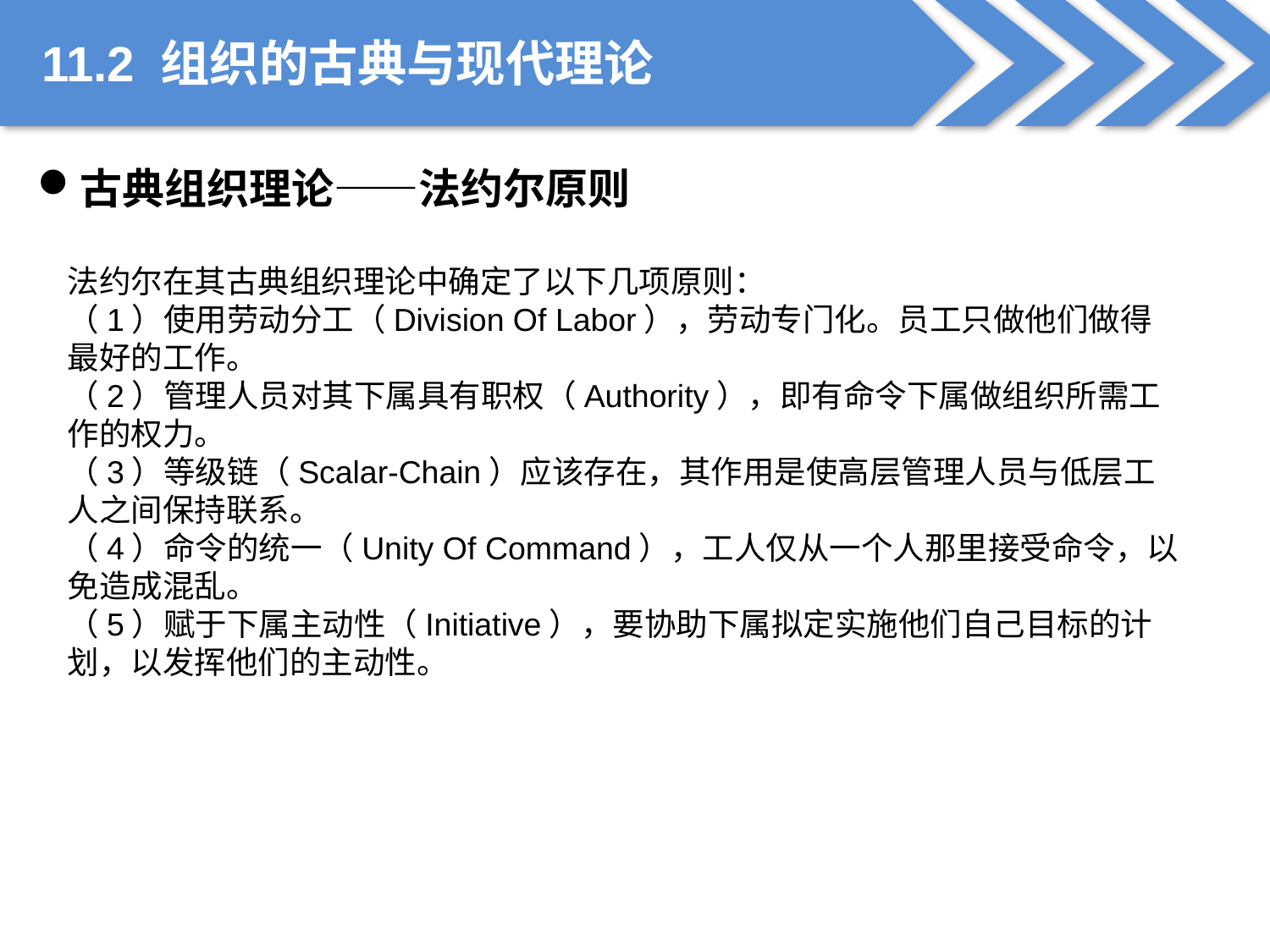

11.2 组织的古典与现代理论
古典组织理论——法约尔原则
法约尔在其古典组织理论中确定了以下几项原则：
（1）使用劳动分工（Division Of Labor），劳动专门化。员工只做他们做得最好的工作。
（2）管理人员对其下属具有职权（Authority），即有命令下属做组织所需工作的权力。
（3）等级链（Scalar-Chain）应该存在，其作用是使高层管理人员与低层工人之间保持联系。
（4）命令的统一（Unity Of Command），工人仅从一个人那里接受命令，以免造成混乱。
（5）赋于下属主动性（Initiative），要协助下属拟定实施他们自己目标的计划，以发挥他们的主动性。